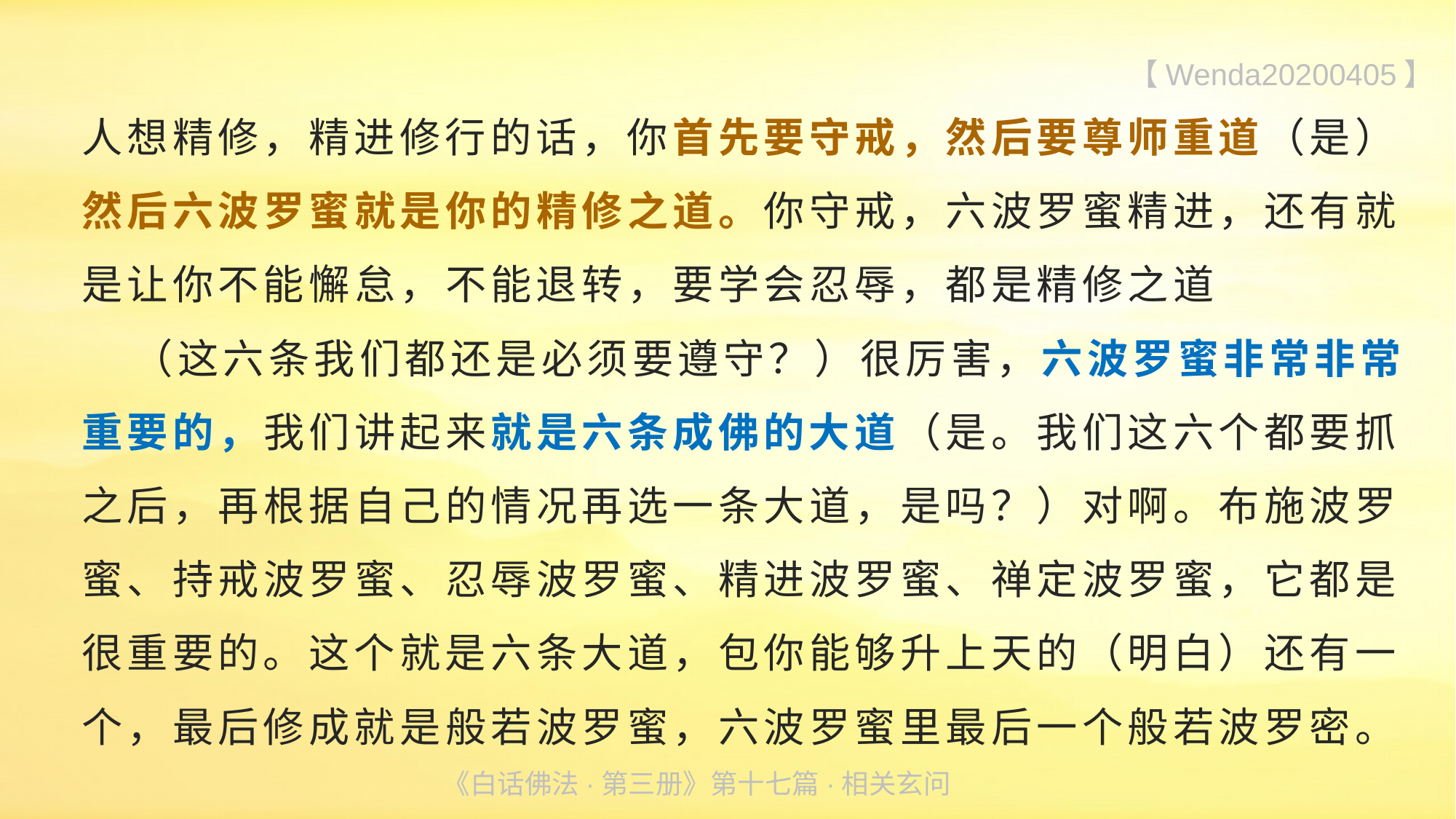

【Wenda20200405】
人想精修，精进修行的话，你首先要守戒，然后要尊师重道（是）然后六波罗蜜就是你的精修之道。你守戒，六波罗蜜精进，还有就是让你不能懈怠，不能退转，要学会忍辱，都是精修之道
   （这六条我们都还是必须要遵守？）很厉害，六波罗蜜非常非常重要的，我们讲起来就是六条成佛的大道（是。我们这六个都要抓之后，再根据自己的情况再选一条大道，是吗？）对啊。布施波罗蜜、持戒波罗蜜、忍辱波罗蜜、精进波罗蜜、禅定波罗蜜，它都是很重要的。这个就是六条大道，包你能够升上天的（明白）还有一个，最后修成就是般若波罗蜜，六波罗蜜里最后一个般若波罗密。
《白话佛法·第三册》第十七篇·相关玄问